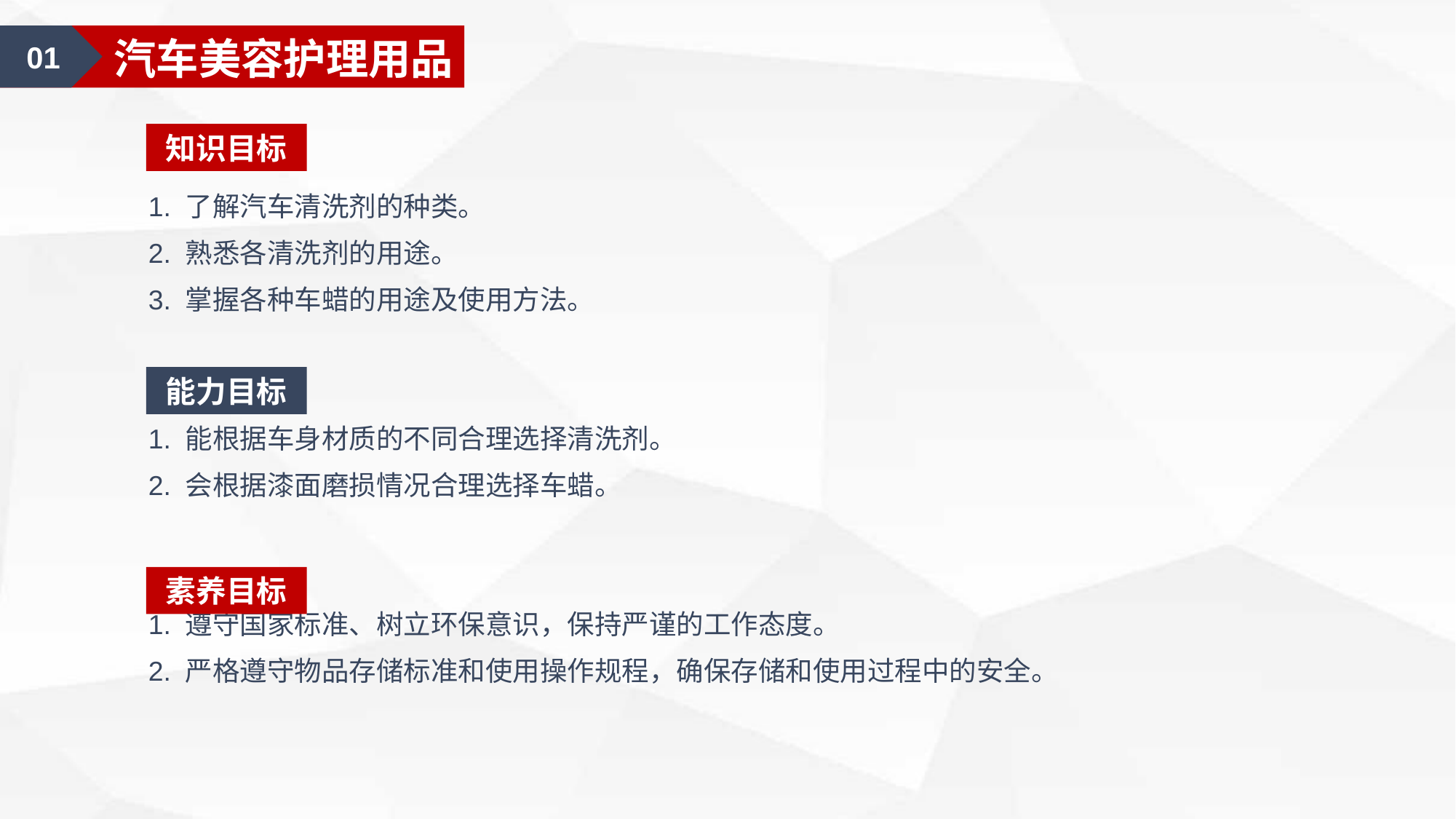

01
汽车美容护理用品
知识目标
1. 了解汽车清洗剂的种类。
2. 熟悉各清洗剂的用途。
3. 掌握各种车蜡的用途及使用方法。

1. 能根据车身材质的不同合理选择清洗剂。
2. 会根据漆面磨损情况合理选择车蜡。

1. 遵守国家标准、树立环保意识，保持严谨的工作态度。
2. 严格遵守物品存储标准和使用操作规程，确保存储和使用过程中的安全。
能力目标
素养目标